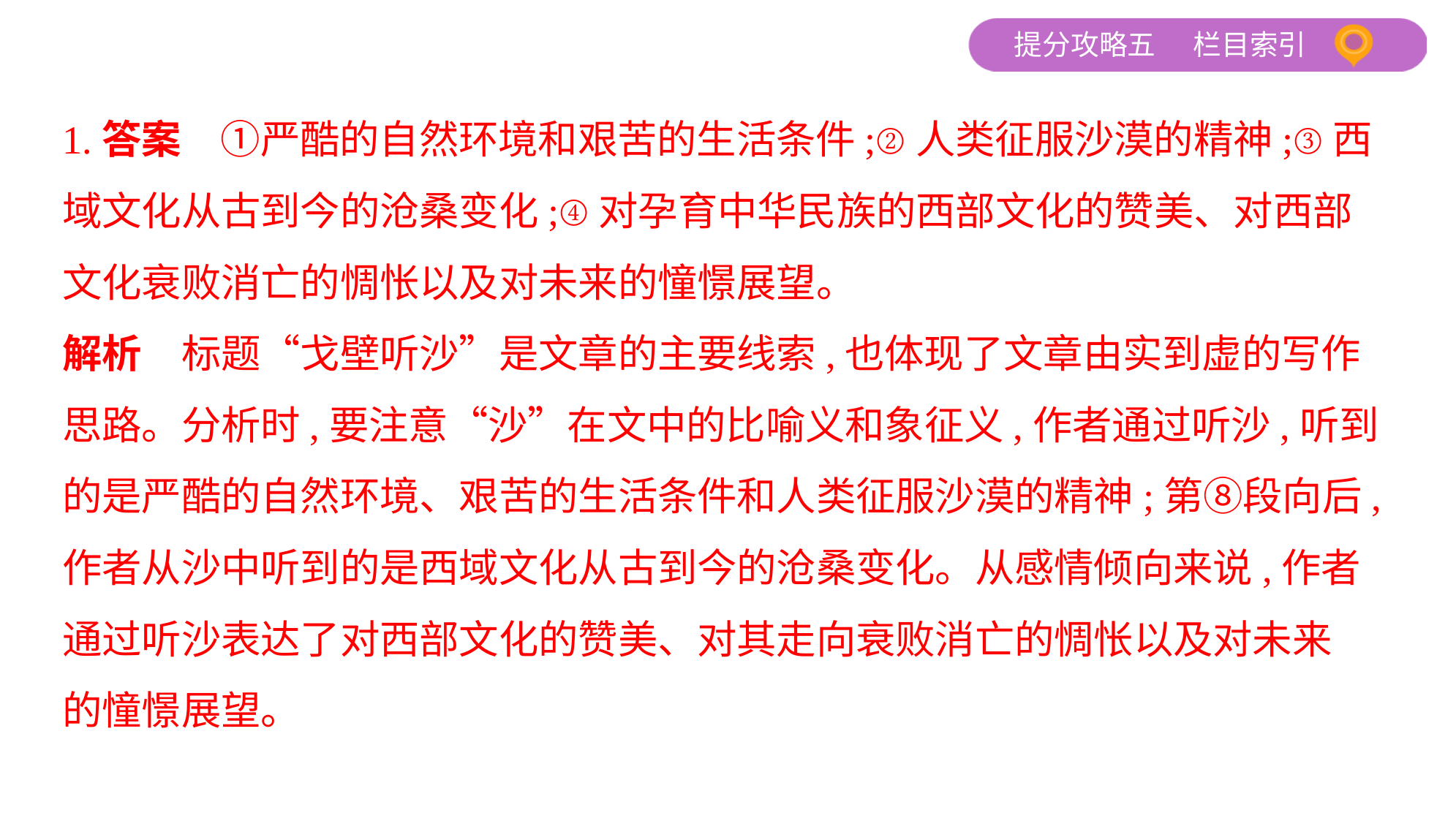

1.答案　①严酷的自然环境和艰苦的生活条件;②人类征服沙漠的精神;③西
域文化从古到今的沧桑变化;④对孕育中华民族的西部文化的赞美、对西部
文化衰败消亡的惆怅以及对未来的憧憬展望。
解析　标题“戈壁听沙”是文章的主要线索,也体现了文章由实到虚的写作
思路。分析时,要注意“沙”在文中的比喻义和象征义,作者通过听沙,听到
的是严酷的自然环境、艰苦的生活条件和人类征服沙漠的精神;第⑧段向后,
作者从沙中听到的是西域文化从古到今的沧桑变化。从感情倾向来说,作者
通过听沙表达了对西部文化的赞美、对其走向衰败消亡的惆怅以及对未来
的憧憬展望。